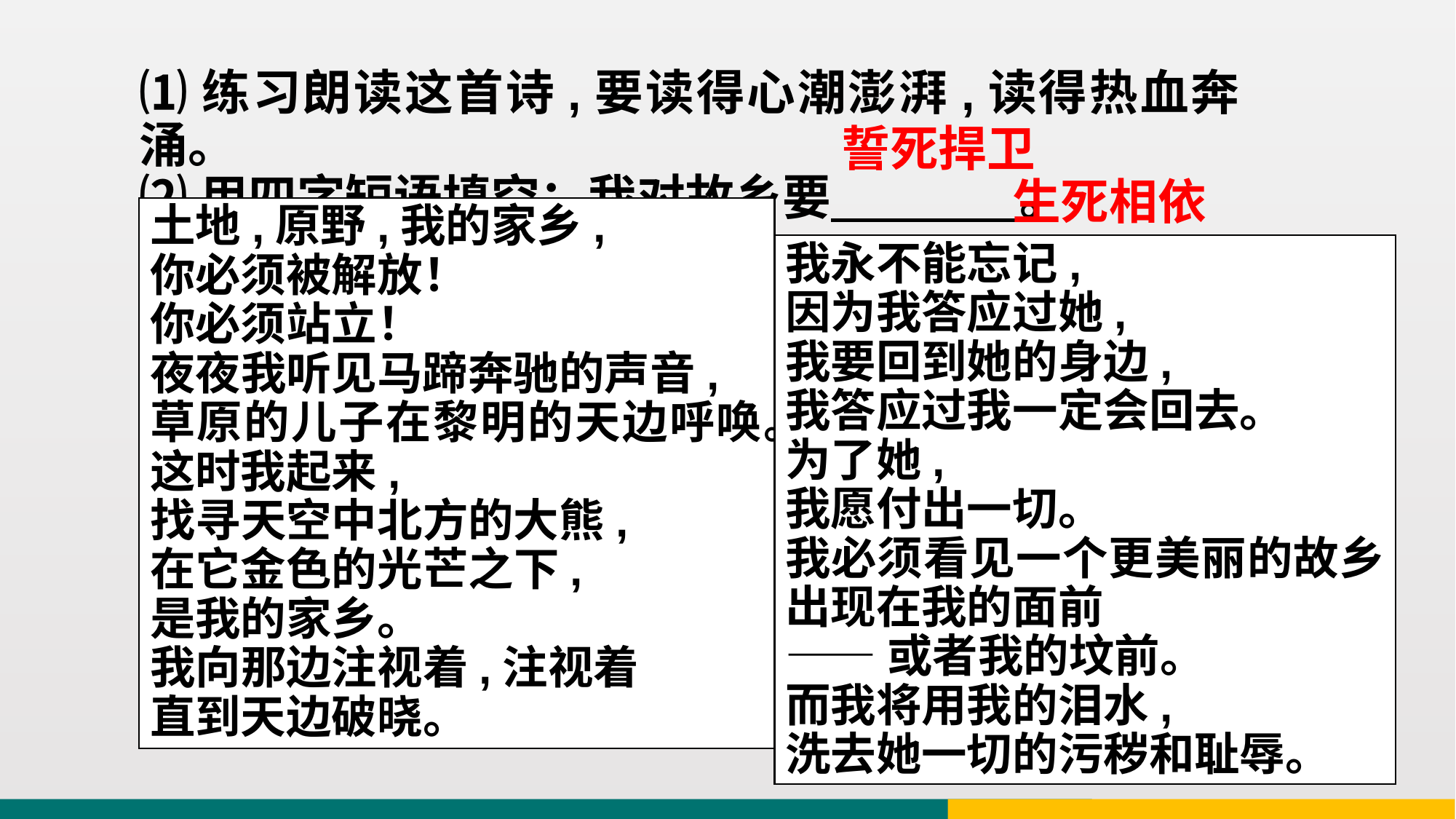

⑴练习朗读这首诗,要读得心潮澎湃,读得热血奔涌。
⑵用四字短语填空：我对故乡要                 。
誓死捍卫
生死相依
土地,原野,我的家乡,
你必须被解放！
你必须站立！
夜夜我听见马蹄奔驰的声音,
草原的儿子在黎明的天边呼唤。
这时我起来,
找寻天空中北方的大熊,
在它金色的光芒之下,
是我的家乡。
我向那边注视着,注视着
直到天边破晓。
我永不能忘记,
因为我答应过她,
我要回到她的身边,
我答应过我一定会回去。
为了她,
我愿付出一切。
我必须看见一个更美丽的故乡出现在我的面前
——或者我的坟前。
而我将用我的泪水,
洗去她一切的污秽和耻辱。